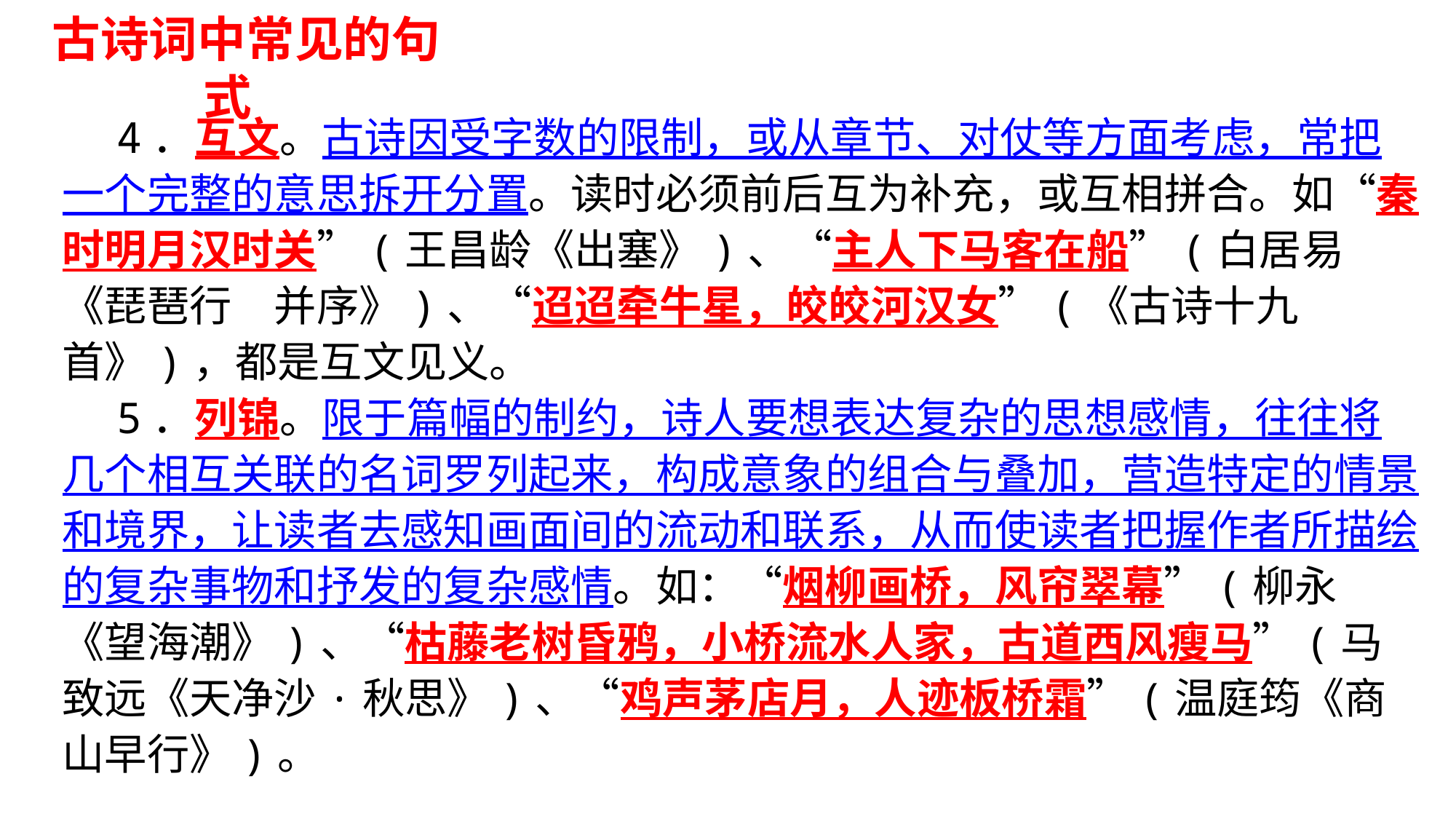

古诗词中常见的句式
4．互文。古诗因受字数的限制，或从章节、对仗等方面考虑，常把一个完整的意思拆开分置。读时必须前后互为补充，或互相拼合。如“秦时明月汉时关”(王昌龄《出塞》)、“主人下马客在船”(白居易《琵琶行　并序》)、“迢迢牵牛星，皎皎河汉女”(《古诗十九首》)，都是互文见义。
5．列锦。限于篇幅的制约，诗人要想表达复杂的思想感情，往往将几个相互关联的名词罗列起来，构成意象的组合与叠加，营造特定的情景和境界，让读者去感知画面间的流动和联系，从而使读者把握作者所描绘的复杂事物和抒发的复杂感情。如：“烟柳画桥，风帘翠幕”(柳永《望海潮》)、“枯藤老树昏鸦，小桥流水人家，古道西风瘦马”(马致远《天净沙·秋思》)、“鸡声茅店月，人迹板桥霜”(温庭筠《商山早行》)。